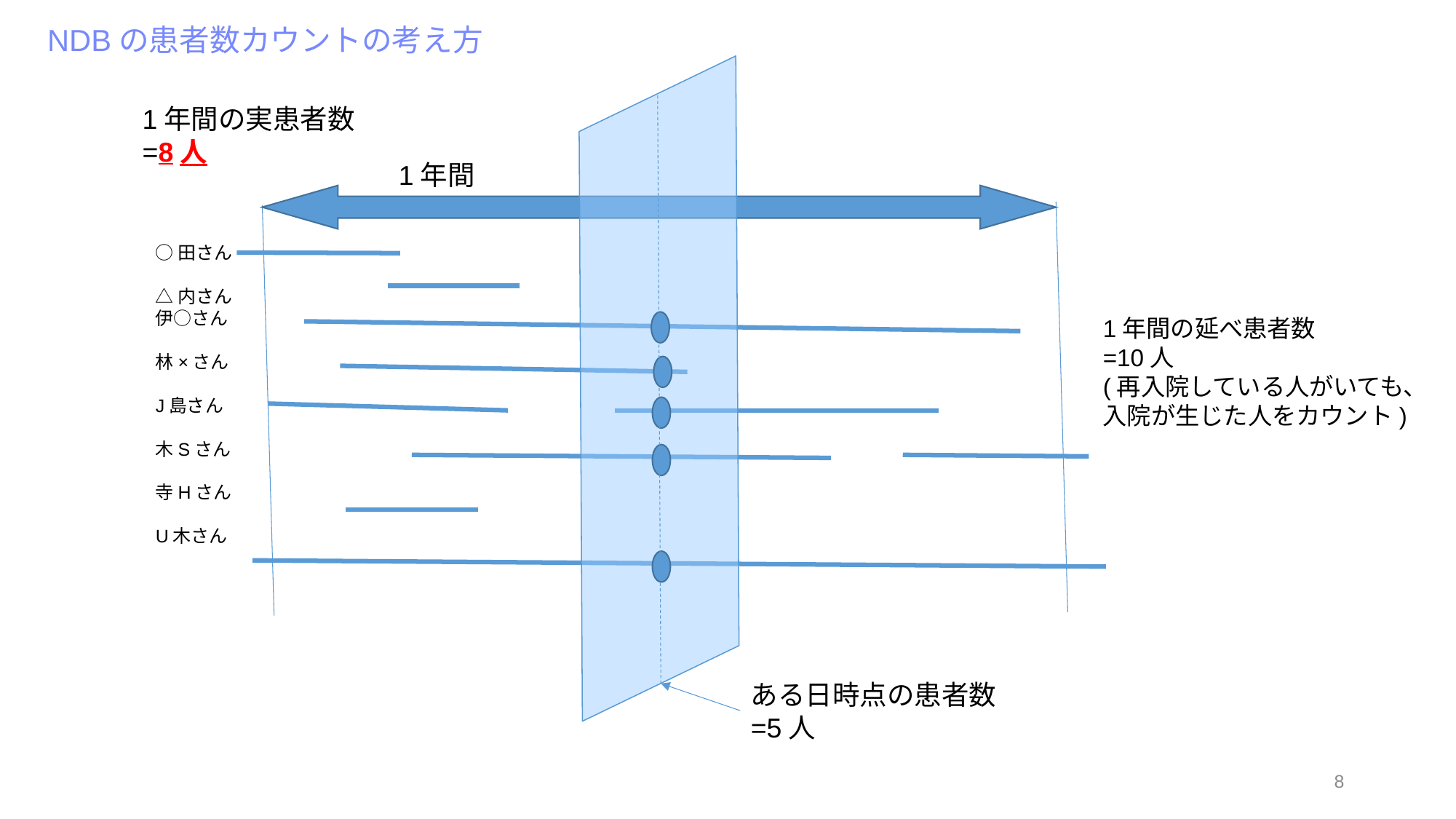

NDBの患者数カウントの考え方
1年間の実患者数
=8人

1年間

○田さん

△内さん
伊○さん

林×さん

J島さん

木Sさん

寺Hさん

U木さん
1年間の延べ患者数
=10人
(再入院している人がいても、入院が生じた人をカウント)

ある日時点の患者数
=5人
8